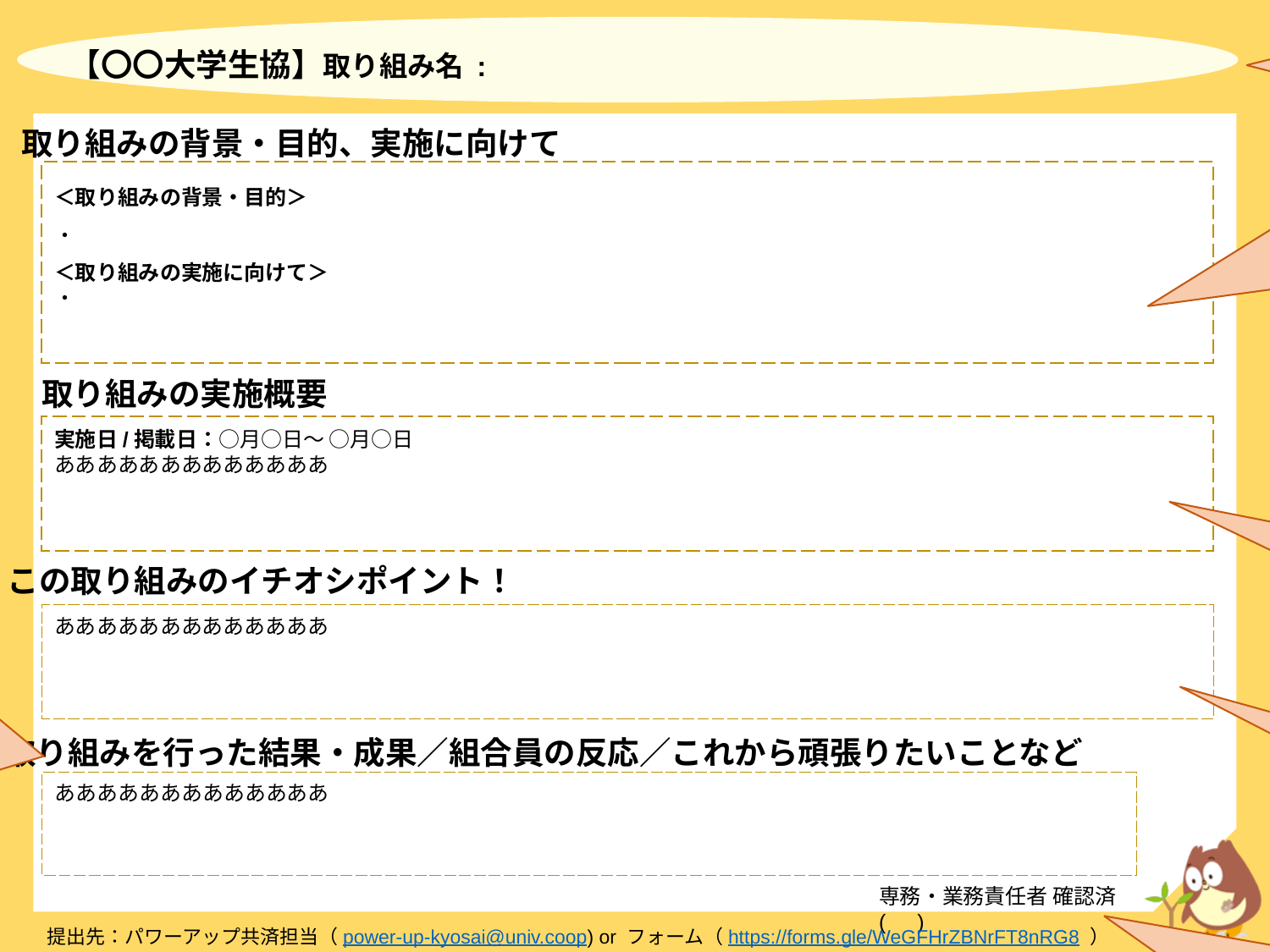

【大学生協名・取り組み名】

こちらの欄には、大学生協名(キャンパス名)と、取り組みの名前を、テキストボックスを編集してお書きください。
【必読：はじめに】

「教えて！みんなの共済活動」
へのエントリー
ありがとうございます！

FMの書き方詳細は
枠外に吹き出しで記していますので参考にしてください。

また、お手数ですが、
提出の際には、こちらの説明文等案内が書かれた枠を全て消した上でご提出していただくよう、ご協力よろしくお願いいたします。

※記入は、すでに置かれているテキストボックスにお書きください。
※枠の大きさが固定されていますので、枠をはみ出るようであれば、文字数や文字サイズ等の調整をお願いいたします。

【〇〇大学生協】取り組み名 :
取り組みの背景・目的、実施に向けて
【取り組みの背景・目的】

＜取り組みの背景・目的＞
どのような背景があって、どのような目的で実施したのかお書きください。
例）給付事例学習会を行ったところ、〇〇といった現状があることがわかり、解決したいと思った。組合員の共済認知度を高め、給付申請忘れを防ぐため。等

＜取り組みの実施に向けて＞
その準備を「誰と協力して行ったのか」「なぜ」「どのように行ったのか」「準備段階でのこだわり」など様々な視点からお書きください！

＜取り組みの背景・目的＞
・
＜取り組みの実施に向けて＞
・

取り組みの実施概要

実施日/掲載日：○月○日〜 ○月○日
あああああああああああああ

【取り組みの実施概要】

取り組みの実施日・掲載日、実施概要についてお書きください。
例：健康安全・共済について学べるブースを6つ用意し、組合員に体験してもらった。2日間で100名の組合員が参加した。等
この取り組みのイチオシポイント！

あああああああああああああ

【取り組みを行った結果・成果
／組合員の反応
／これから頑張りたいこと】

こちらの欄には、取り組みを終えての成果や組合員の反応、今後に向けて頑張りたいことなどをお書きください！
例)共済マイページの登録者数が〇〇人増えた。等
【この取り組みのイチオシポイント！】

こちらの欄には、取り組み全体を通して、「特に工夫した点」や、「意識した点」、「頑張ったこと」などをお書きください！
取り組みを行った結果・成果／組合員の反応／これから頑張りたいことなど

あああああああああああああ
専務・業務責任者 確認済 (　)
提出先：パワーアップ共済担当（power-up-kyosai@univ.coop) or フォーム（https://forms.gle/WeGFHrZBNrFT8nRG8 ）
【専務・業務責任者確認】

該当する専務または業務責任者に確認をしたら、(　)内に○を付けてください。